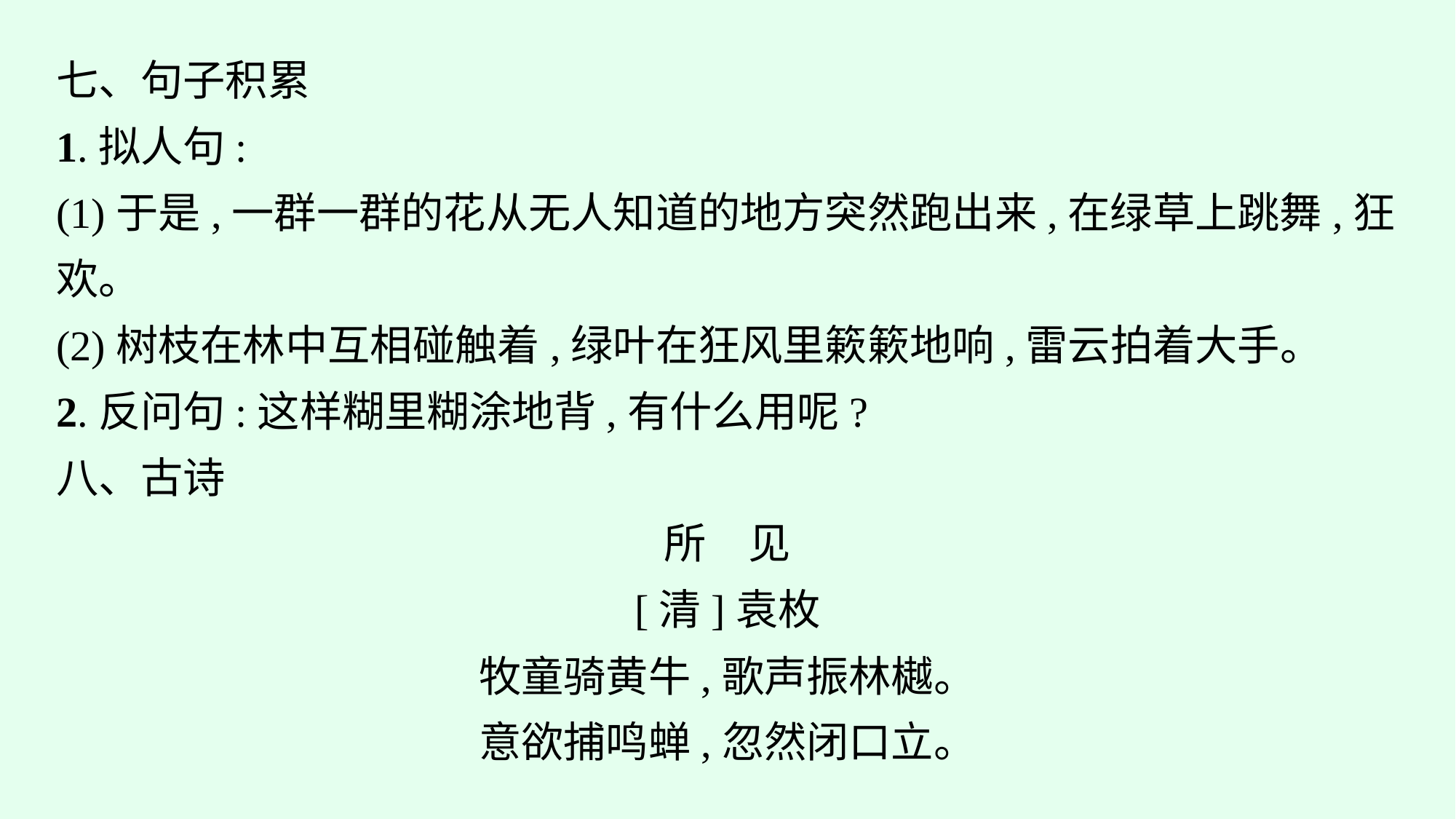

七、句子积累
1.拟人句:
(1)于是,一群一群的花从无人知道的地方突然跑出来,在绿草上跳舞,狂欢。
(2)树枝在林中互相碰触着,绿叶在狂风里簌簌地响,雷云拍着大手。
2.反问句:这样糊里糊涂地背,有什么用呢?
八、古诗
所　见
[清]袁枚
牧童骑黄牛,歌声振林樾。
意欲捕鸣蝉,忽然闭口立。